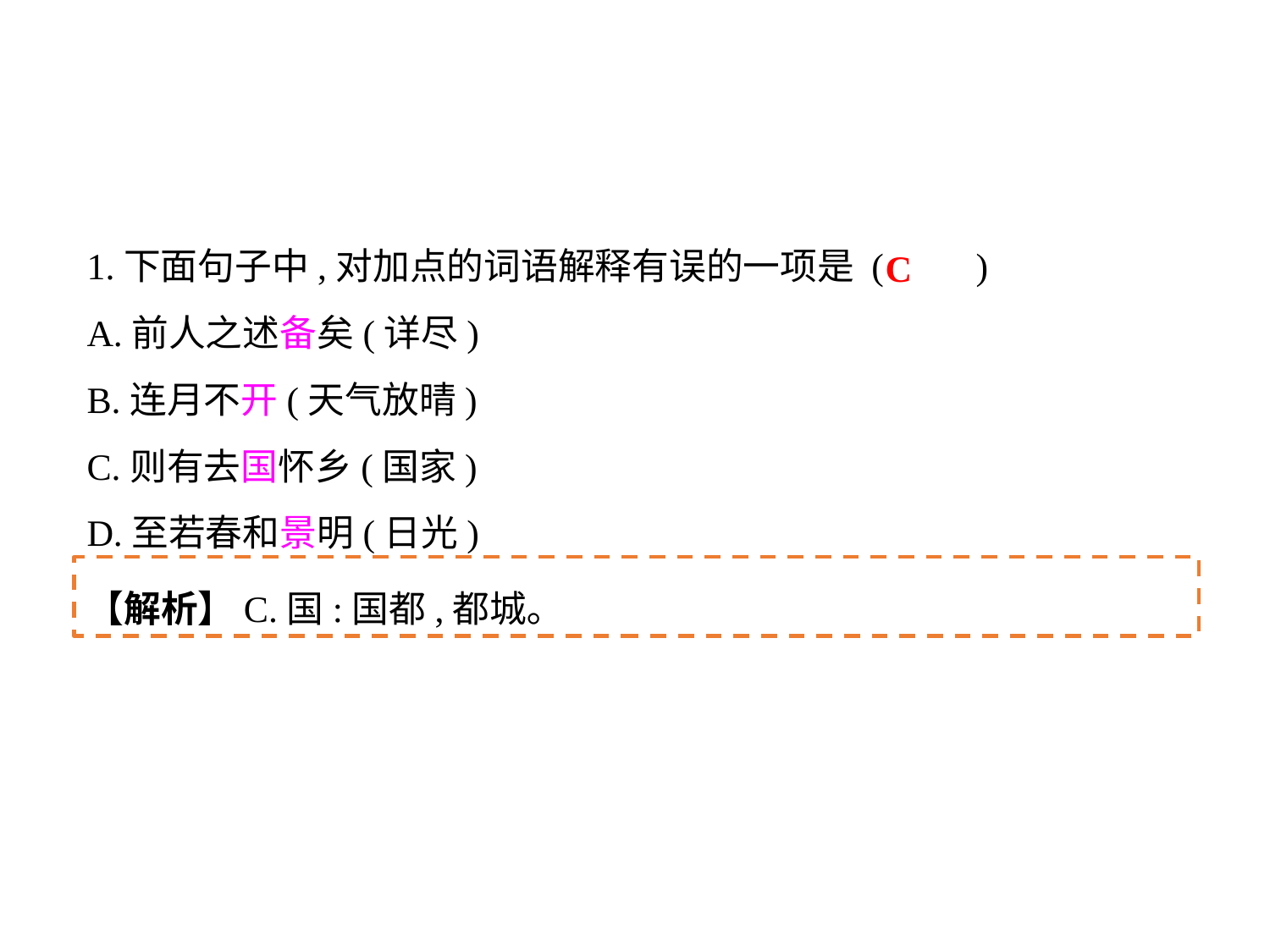

1.下面句子中,对加点的词语解释有误的一项是 (	)
A.前人之述备矣(详尽)
B.连月不开(天气放晴)
C.则有去国怀乡(国家)
D.至若春和景明(日光)
C
【解析】C.国:国都,都城｡